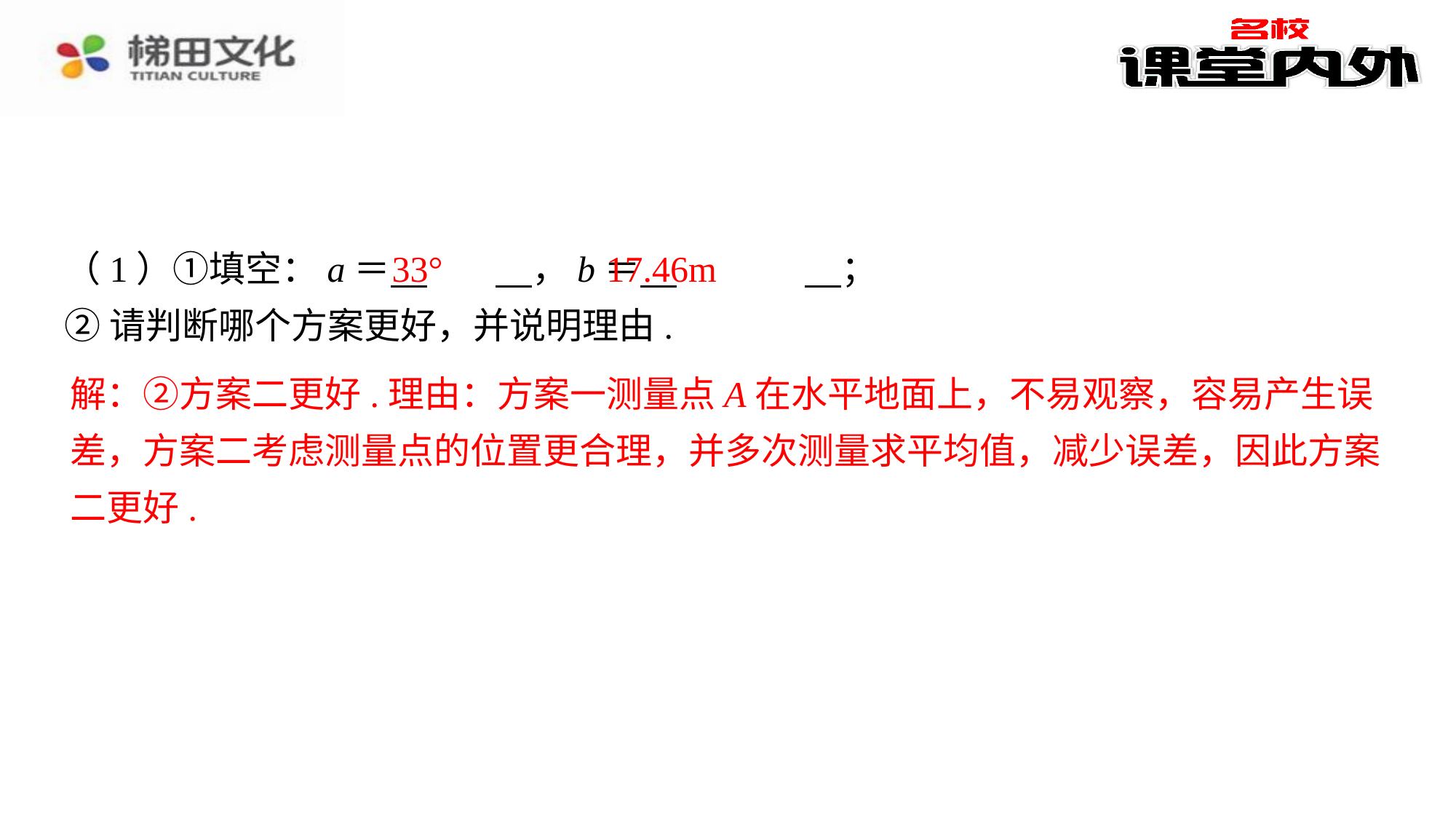

33°
17.46m
（1）①填空：a＝ 　33°　⁠，b＝ 　17.46m　⁠；
②请判断哪个方案更好，并说明理由.
解：②方案二更好.理由：方案一测量点A在水平地面上，不易观察，容易产生误差，方案二考虑测量点的位置更合理，并多次测量求平均值，减少误差，因此方案二更好.⁠
解：②方案二更好.理由：方案一测量点A在水平地面上，不易观察，容易产生误
差，方案二考虑测量点的位置更合理，并多次测量求平均值，减少误差，因此方案
二更好.